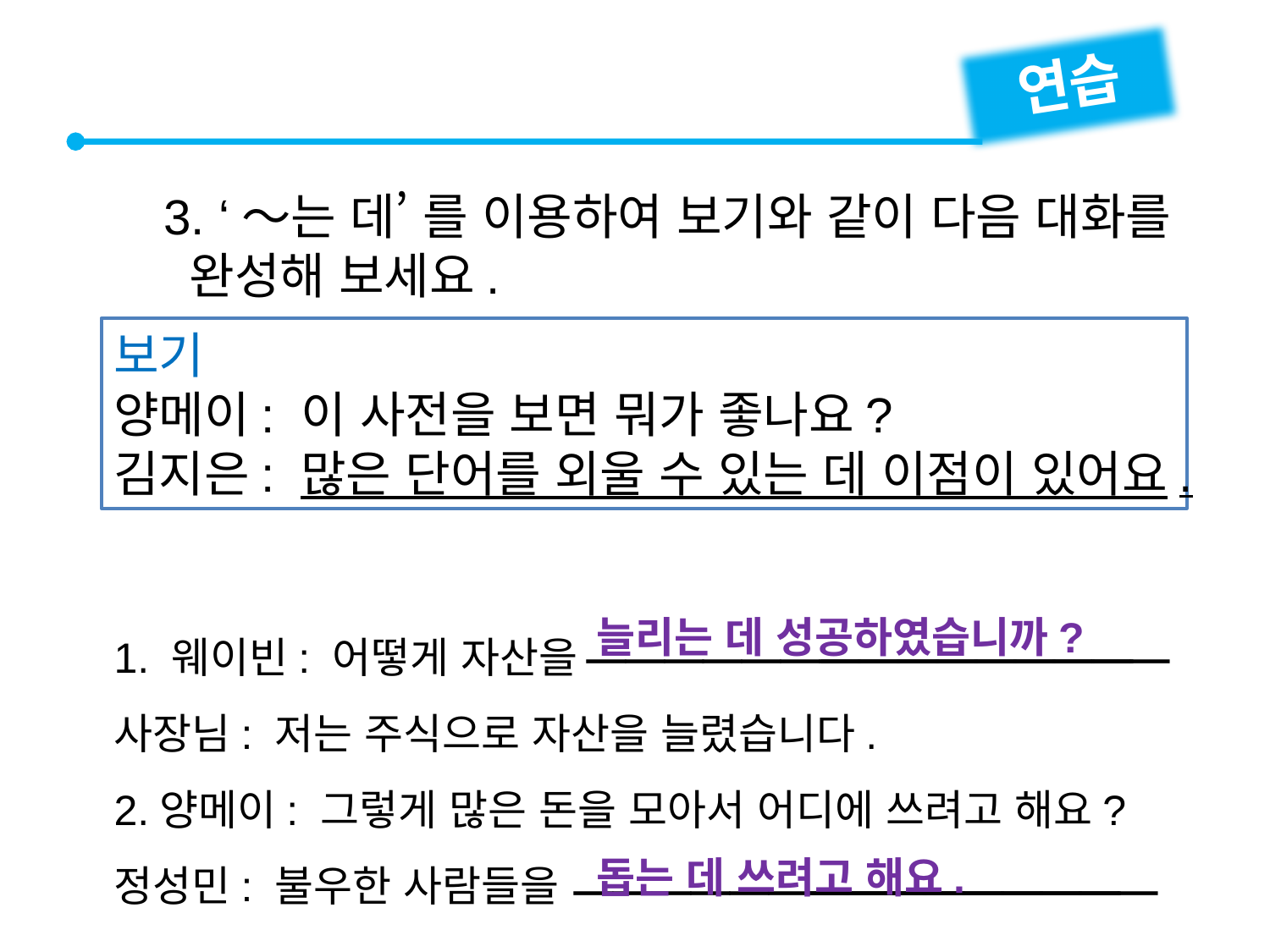

연습
3. ‘～는 데’ 를 이용하여 보기와 같이 다음 대화를
 완성해 보세요.
보기
양메이: 이 사전을 보면 뭐가 좋나요?
김지은: 많은 단어를 외울 수 있는 데 이점이 있어요.
_______________
________
1. 웨이빈: 어떻게 자산을
사장님: 저는 주식으로 자산을 늘렸습니다.
2.양메이: 그렇게 많은 돈을 모아서 어디에 쓰려고 해요?
정성민: 불우한 사람들을
늘리는 데 성공하였습니까?
_______________
________
돕는 데 쓰려고 해요.